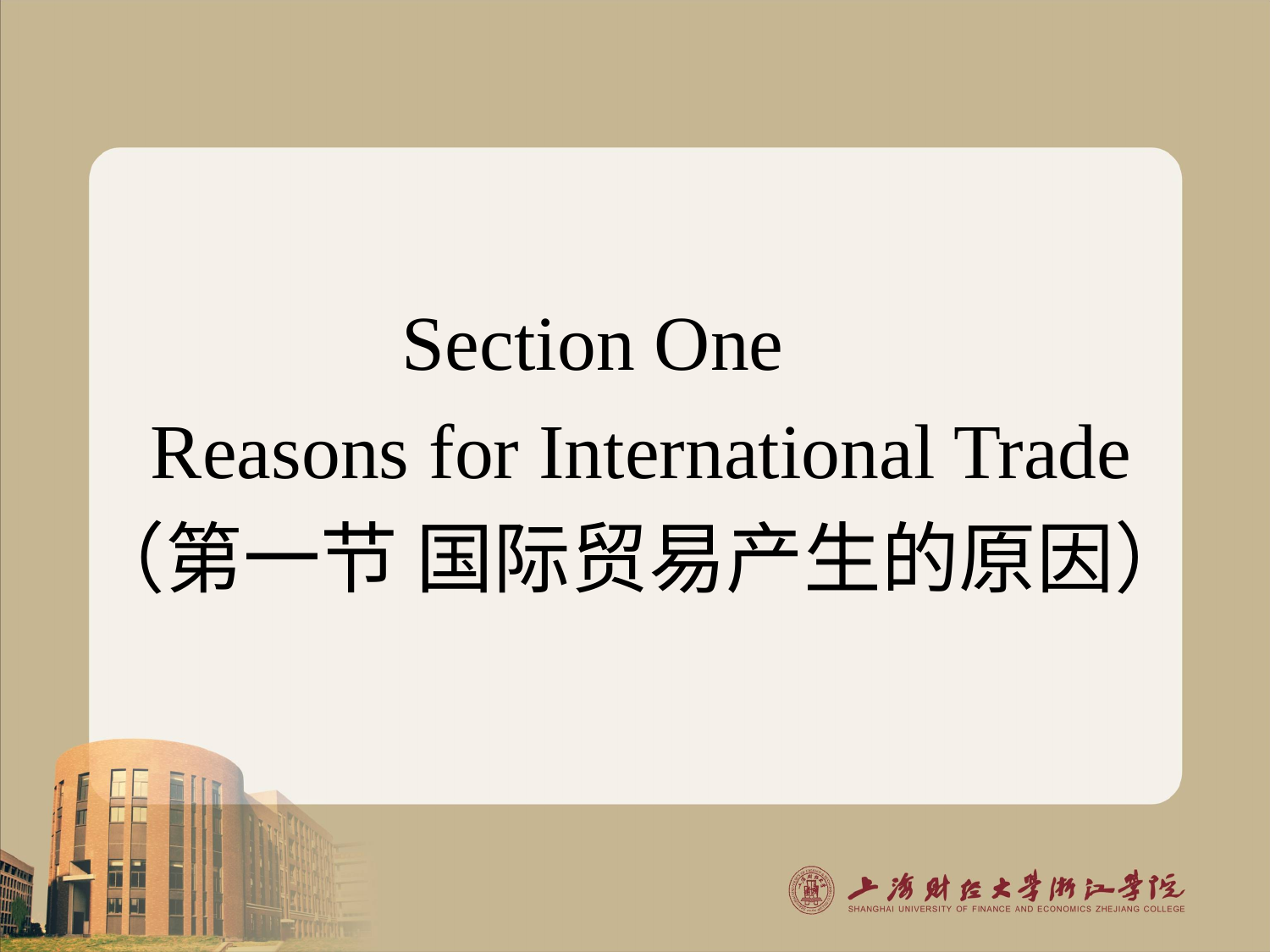

Section One
  Reasons for International Trade
 （第一节 国际贸易产生的原因）